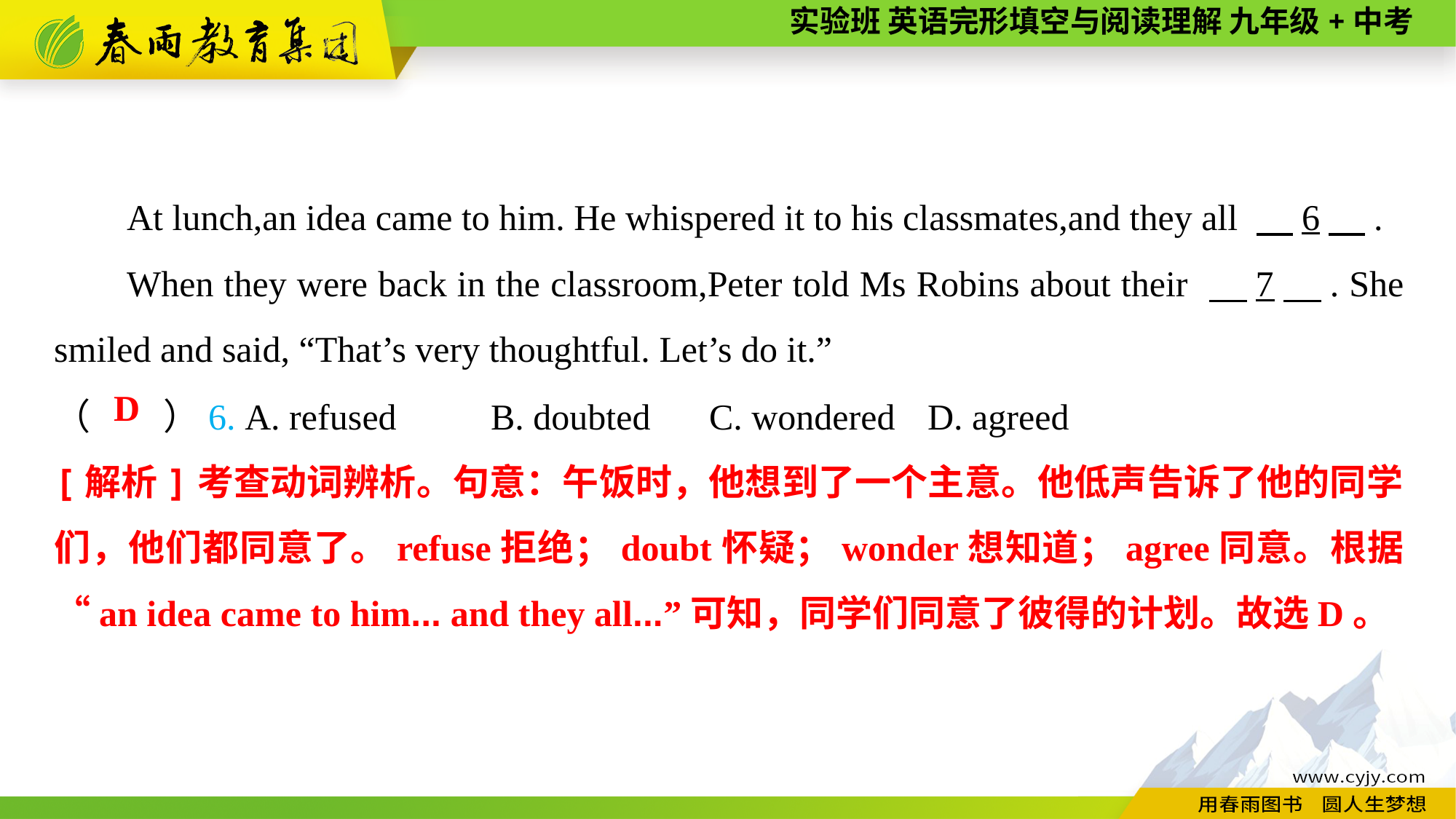

At lunch,an idea came to him. He whispered it to his classmates,and they all 　6　.
When they were back in the classroom,Peter told Ms Robins about their 　7　. She smiled and said, “That’s very thoughtful. Let’s do it.”
（　　）6. A. refused	B. doubted	C. wondered	D. agreed
D
[解析]考查动词辨析。句意：午饭时，他想到了一个主意。他低声告诉了他的同学们，他们都同意了。refuse拒绝；doubt怀疑；wonder想知道；agree同意。根据“an idea came to him... and they all...”可知，同学们同意了彼得的计划。故选D。